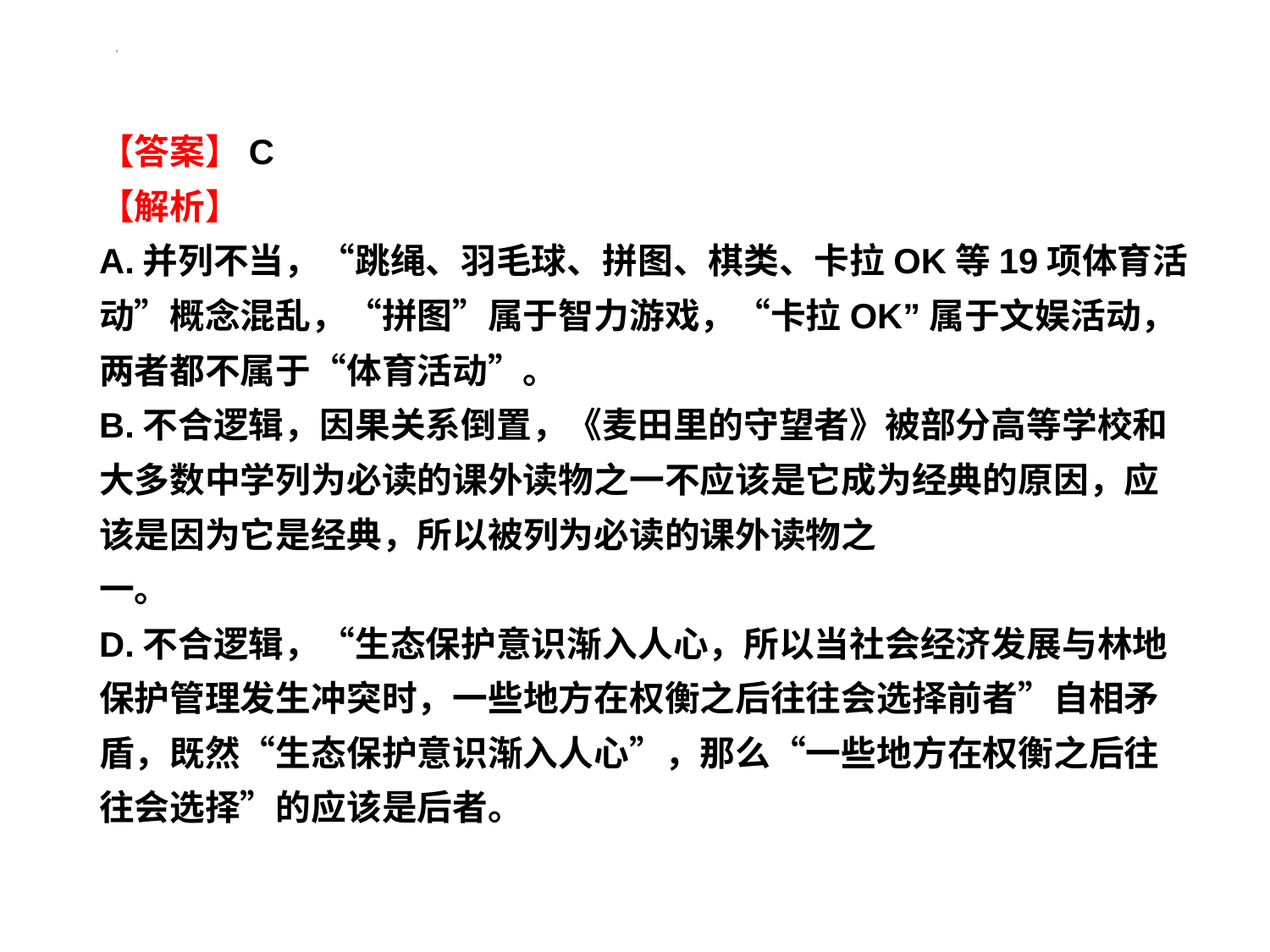

#
【答案】C
【解析】
A.并列不当，“跳绳、羽毛球、拼图、棋类、卡拉OK等19项体育活动”概念混乱，“拼图”属于智力游戏，“卡拉OK”属于文娱活动，两者都不属于“体育活动”。
B.不合逻辑，因果关系倒置，《麦田里的守望者》被部分高等学校和大多数中学列为必读的课外读物之一不应该是它成为经典的原因，应该是因为它是经典，所以被列为必读的课外读物之
一。
D.不合逻辑，“生态保护意识渐入人心，所以当社会经济发展与林地保护管理发生冲突时，一些地方在权衡之后往往会选择前者”自相矛盾，既然“生态保护意识渐入人心”，那么“一些地方在权衡之后往往会选择”的应该是后者。